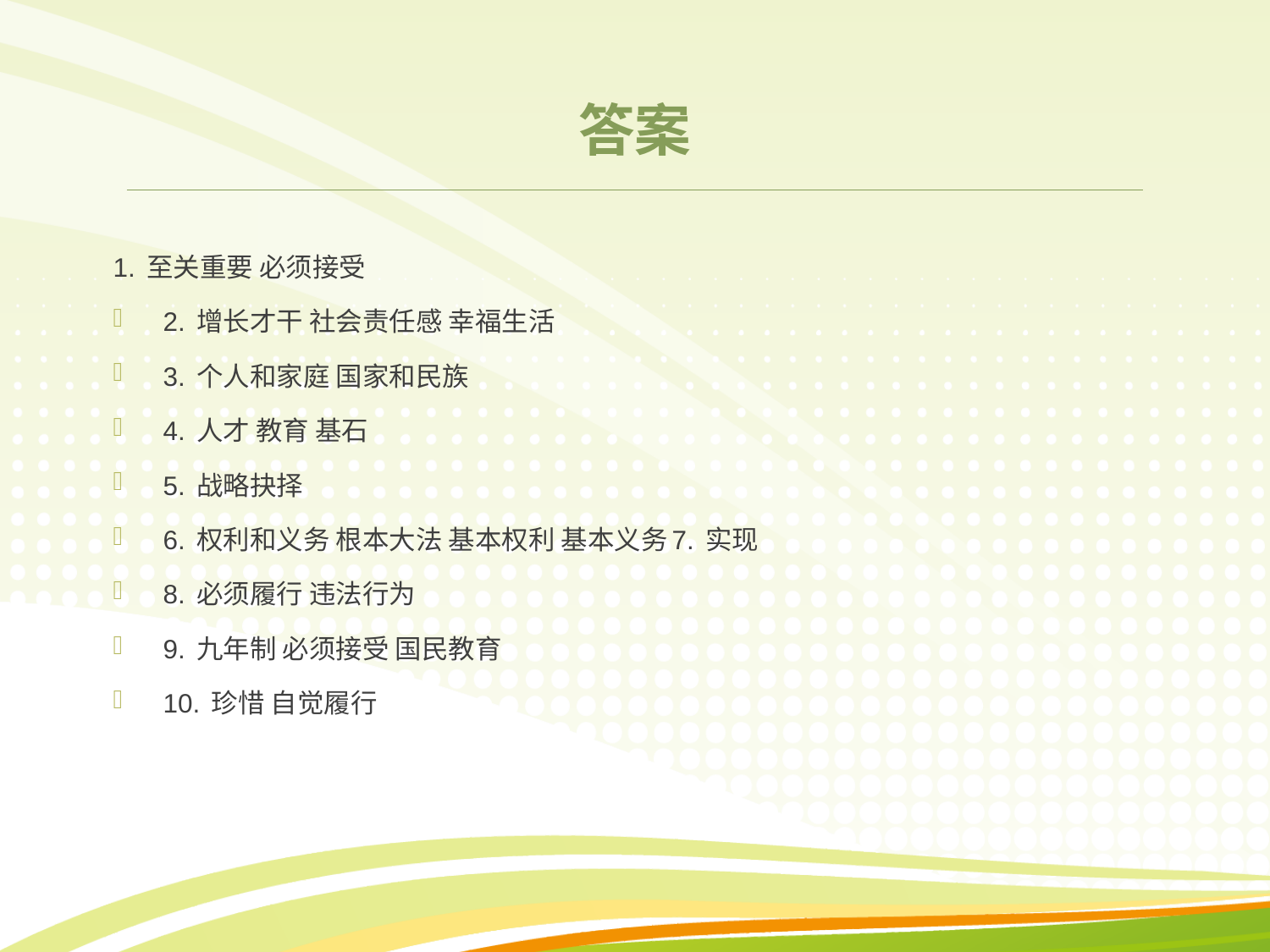

# 答案
1. 至关重要 必须接受
2. 增长才干 社会责任感 幸福生活
3. 个人和家庭 国家和民族
4. 人才 教育 基石
5. 战略抉择
6. 权利和义务 根本大法 基本权利 基本义务7. 实现
8. 必须履行 违法行为
9. 九年制 必须接受 国民教育
10. 珍惜 自觉履行